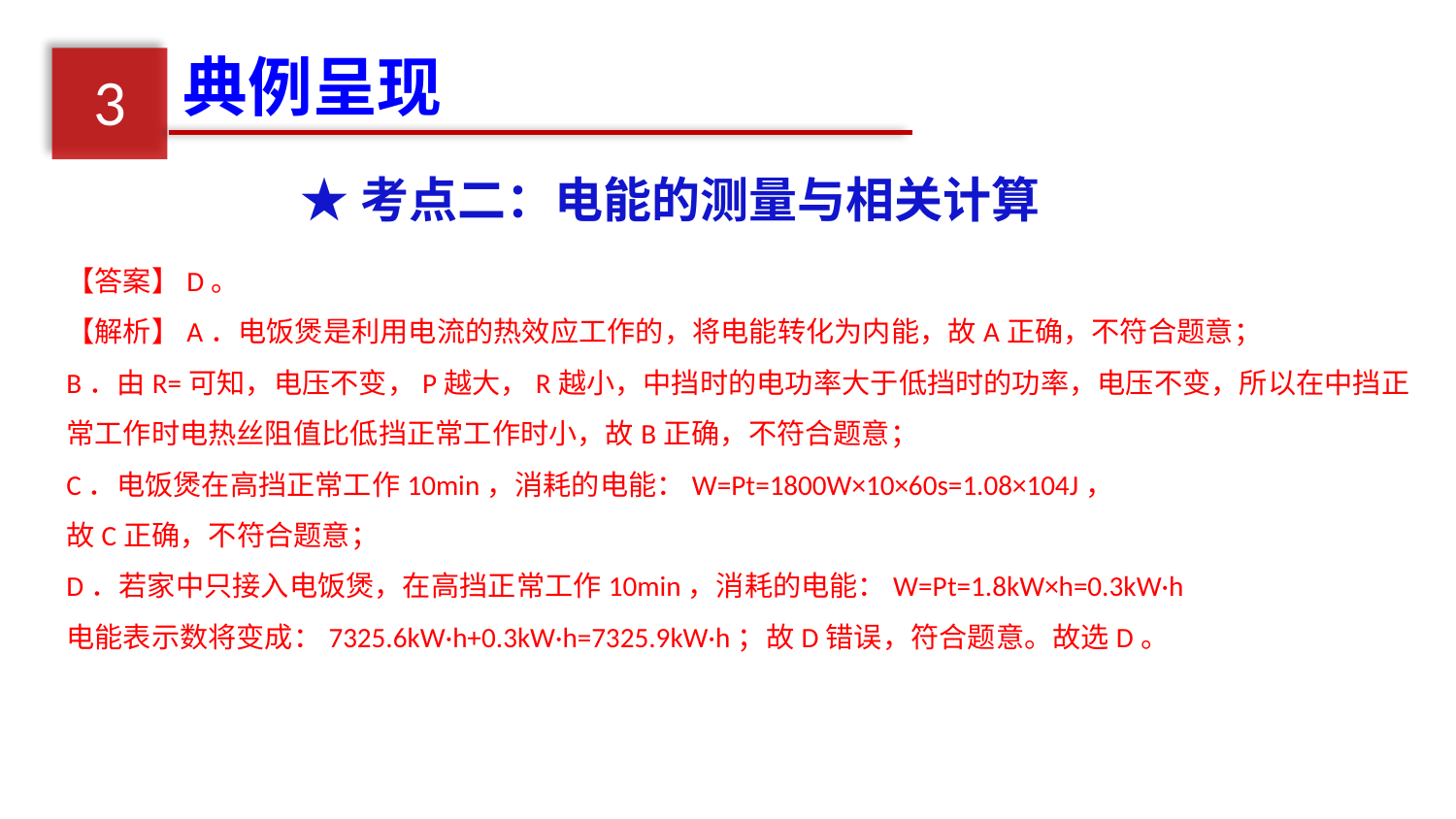

典例呈现

3
★考点二：电能的测量与相关计算
【答案】D。
【解析】A．电饭煲是利用电流的热效应工作的，将电能转化为内能，故A正确，不符合题意；
B．由R=可知，电压不变，P越大，R越小，中挡时的电功率大于低挡时的功率，电压不变，所以在中挡正常工作时电热丝阻值比低挡正常工作时小，故B正确，不符合题意；
C．电饭煲在高挡正常工作10min，消耗的电能：W=Pt=1800W×10×60s=1.08×104J，
故C正确，不符合题意；
D．若家中只接入电饭煲，在高挡正常工作10min，消耗的电能：W=Pt=1.8kW×h=0.3kW·h
电能表示数将变成：7325.6kW·h+0.3kW·h=7325.9kW·h；故D错误，符合题意。故选D。